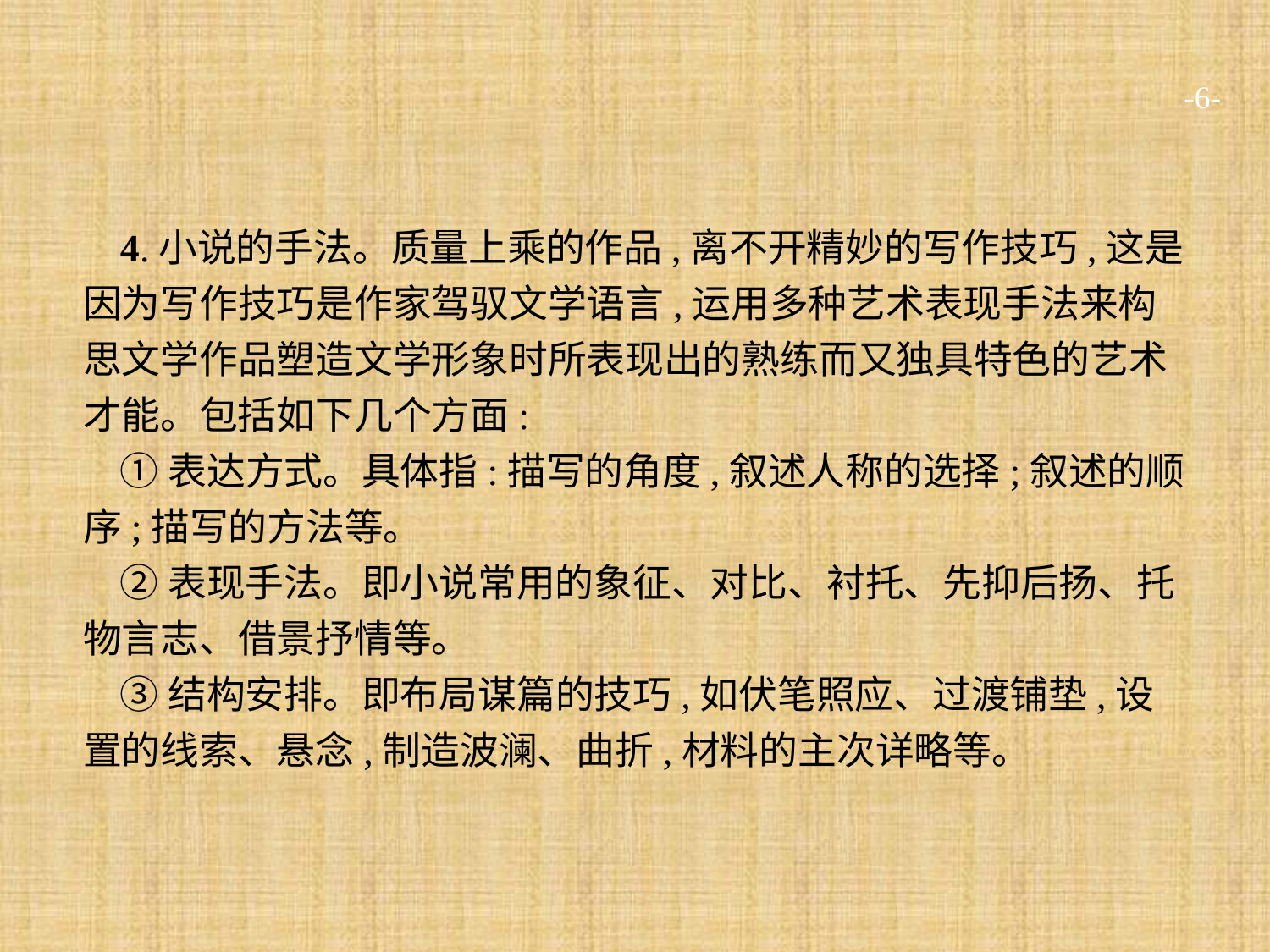

-6-
4.小说的手法。质量上乘的作品,离不开精妙的写作技巧,这是因为写作技巧是作家驾驭文学语言,运用多种艺术表现手法来构思文学作品塑造文学形象时所表现出的熟练而又独具特色的艺术才能。包括如下几个方面:
①表达方式。具体指:描写的角度,叙述人称的选择;叙述的顺序;描写的方法等。
②表现手法。即小说常用的象征、对比、衬托、先抑后扬、托物言志、借景抒情等。
③结构安排。即布局谋篇的技巧,如伏笔照应、过渡铺垫,设置的线索、悬念,制造波澜、曲折,材料的主次详略等。